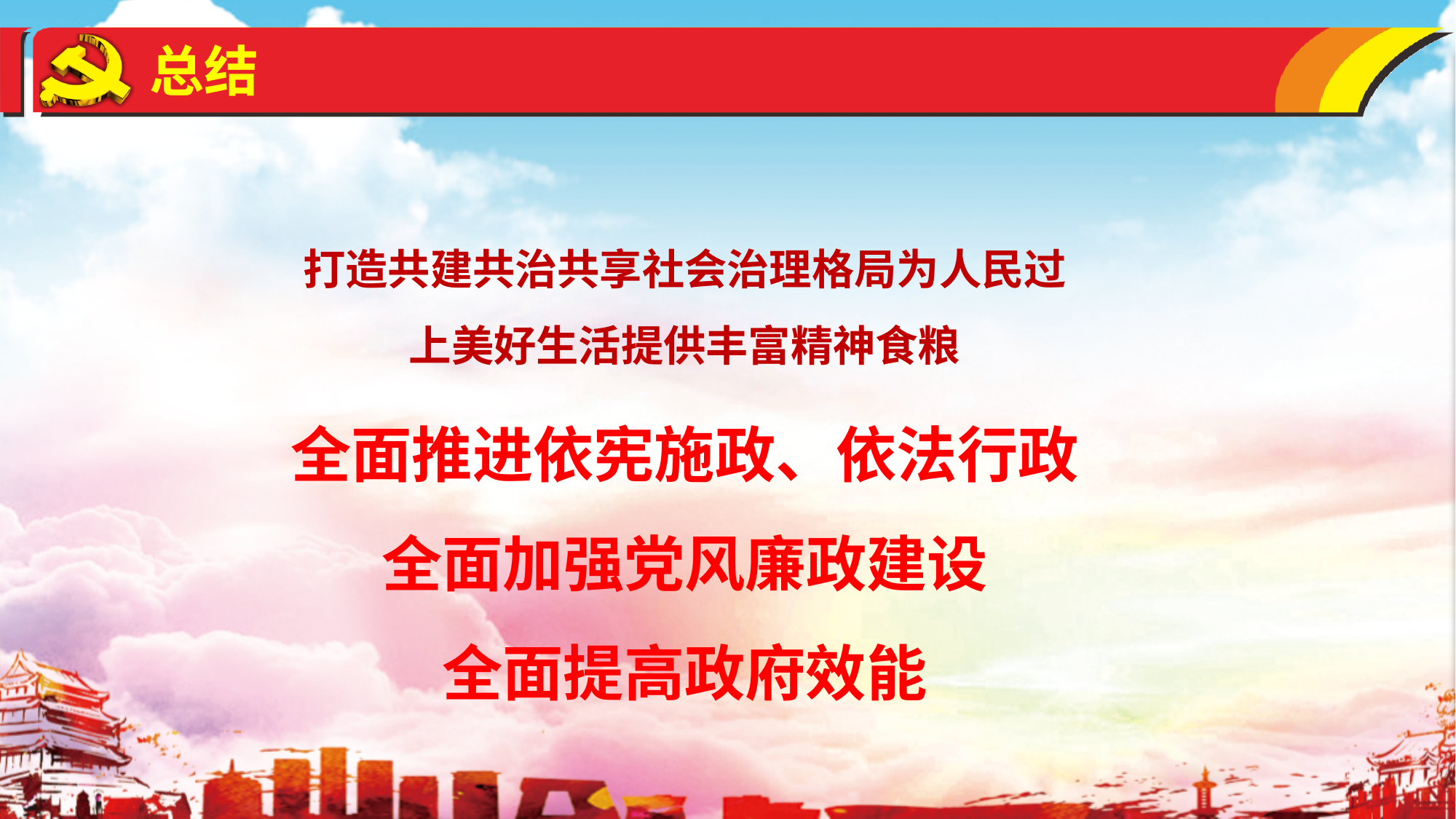

总结
打造共建共治共享社会治理格局为人民过上美好生活提供丰富精神食粮
全面推进依宪施政、依法行政
全面加强党风廉政建设
全面提高政府效能